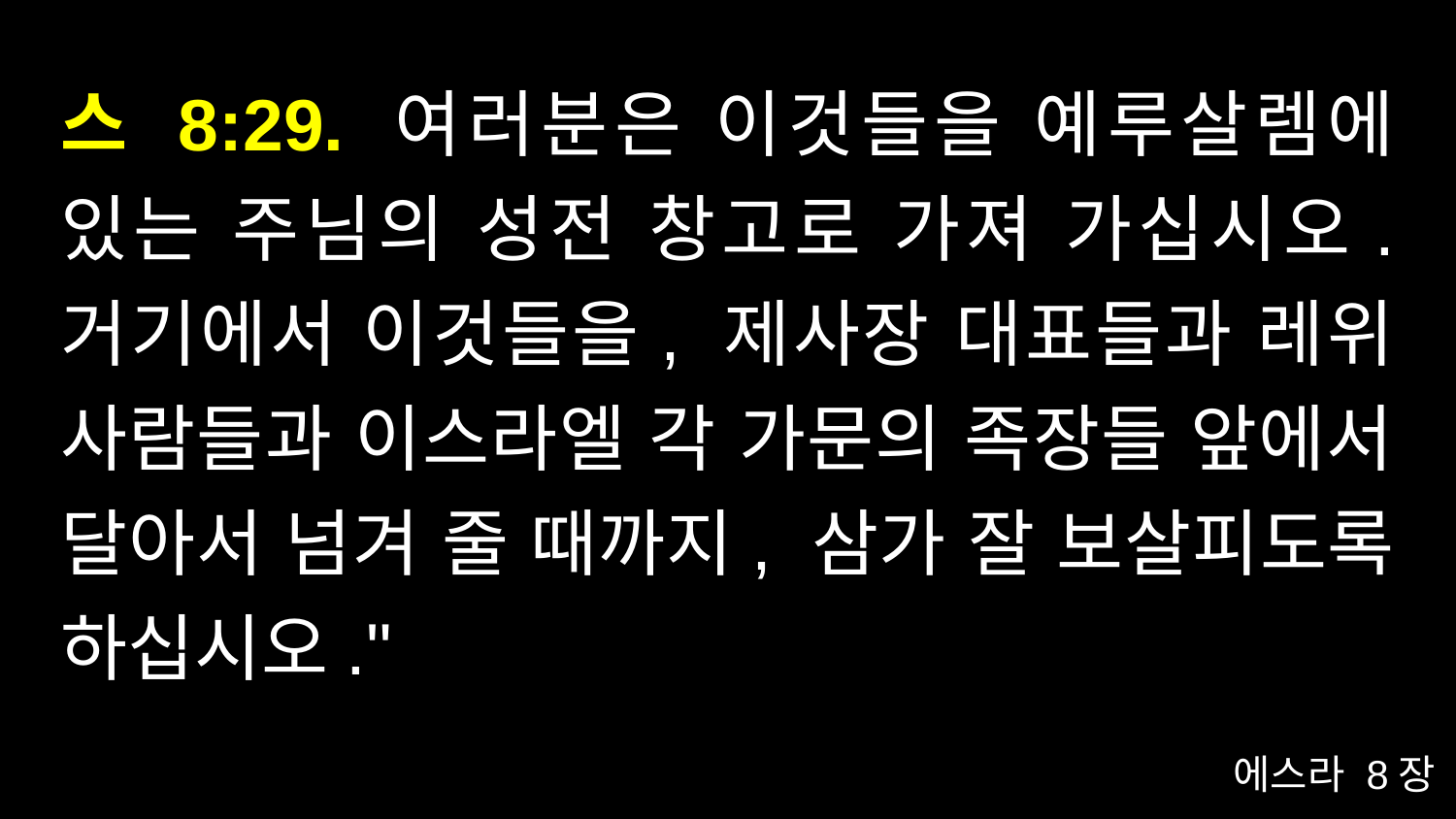

# 스 8:29. 여러분은 이것들을 예루살렘에 있는 주님의 성전 창고로 가져 가십시오. 거기에서 이것들을, 제사장 대표들과 레위 사람들과 이스라엘 각 가문의 족장들 앞에서 달아서 넘겨 줄 때까지, 삼가 잘 보살피도록 하십시오."
에스라 8장